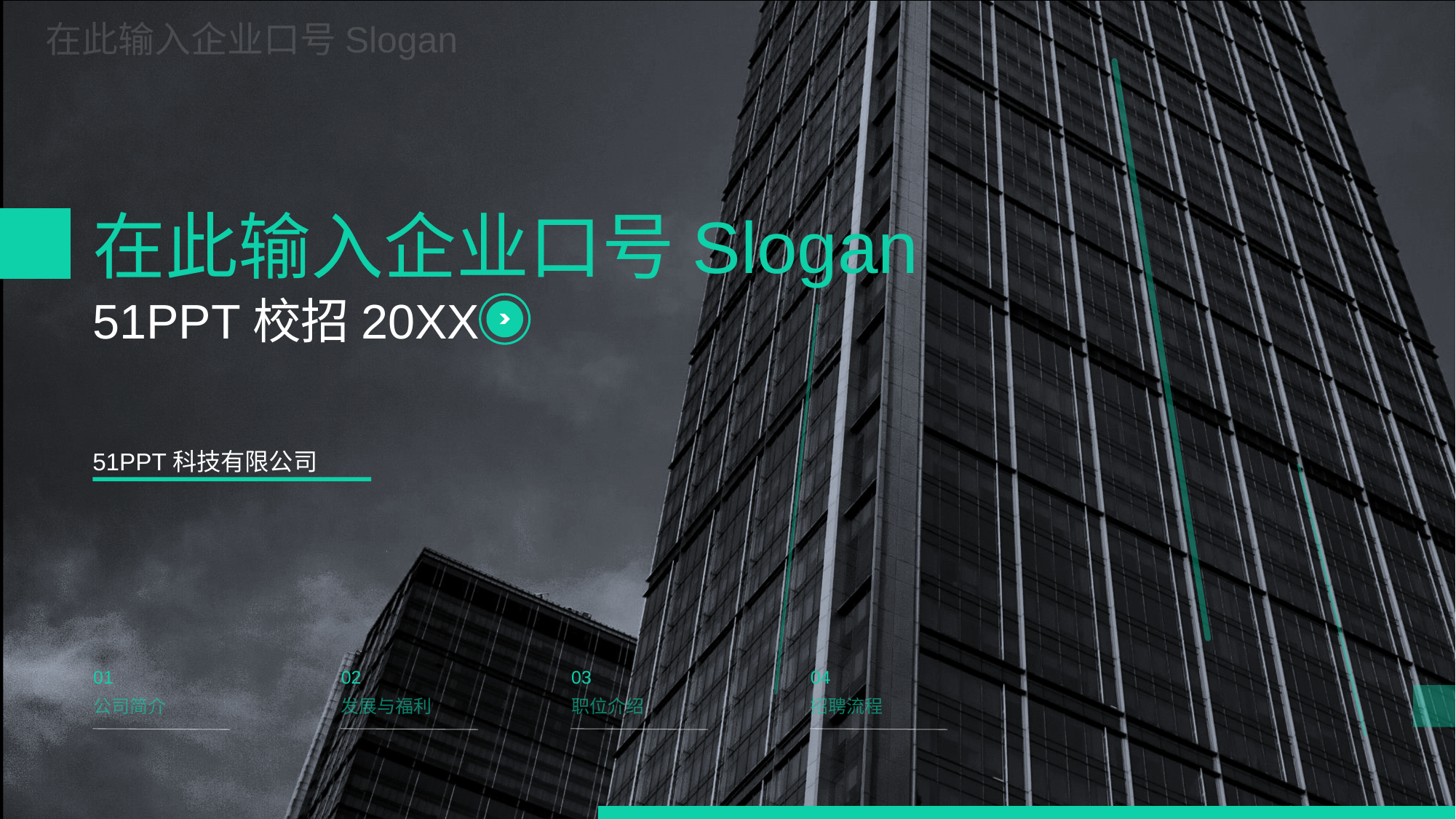

在此输入企业口号Slogan
在此输入企业口号Slogan
51PPT校招20XX

51PPT科技有限公司

01
02
03
04
公司简介
发展与福利
职位介绍
招聘流程